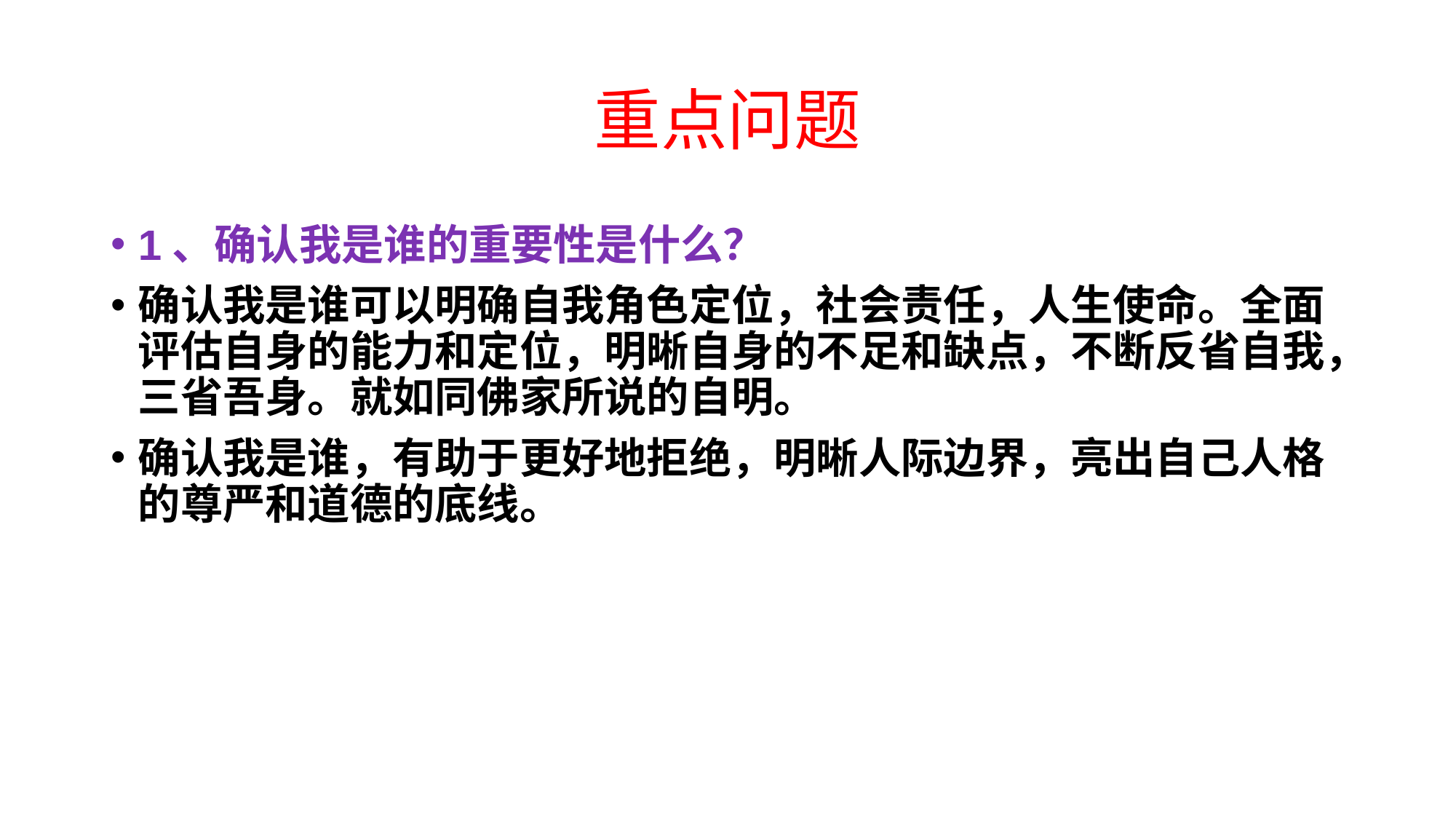

# 重点问题
1、确认我是谁的重要性是什么？
确认我是谁可以明确自我角色定位，社会责任，人生使命。全面评估自身的能力和定位，明晰自身的不足和缺点，不断反省自我，三省吾身。就如同佛家所说的自明。
确认我是谁，有助于更好地拒绝，明晰人际边界，亮出自己人格的尊严和道德的底线。